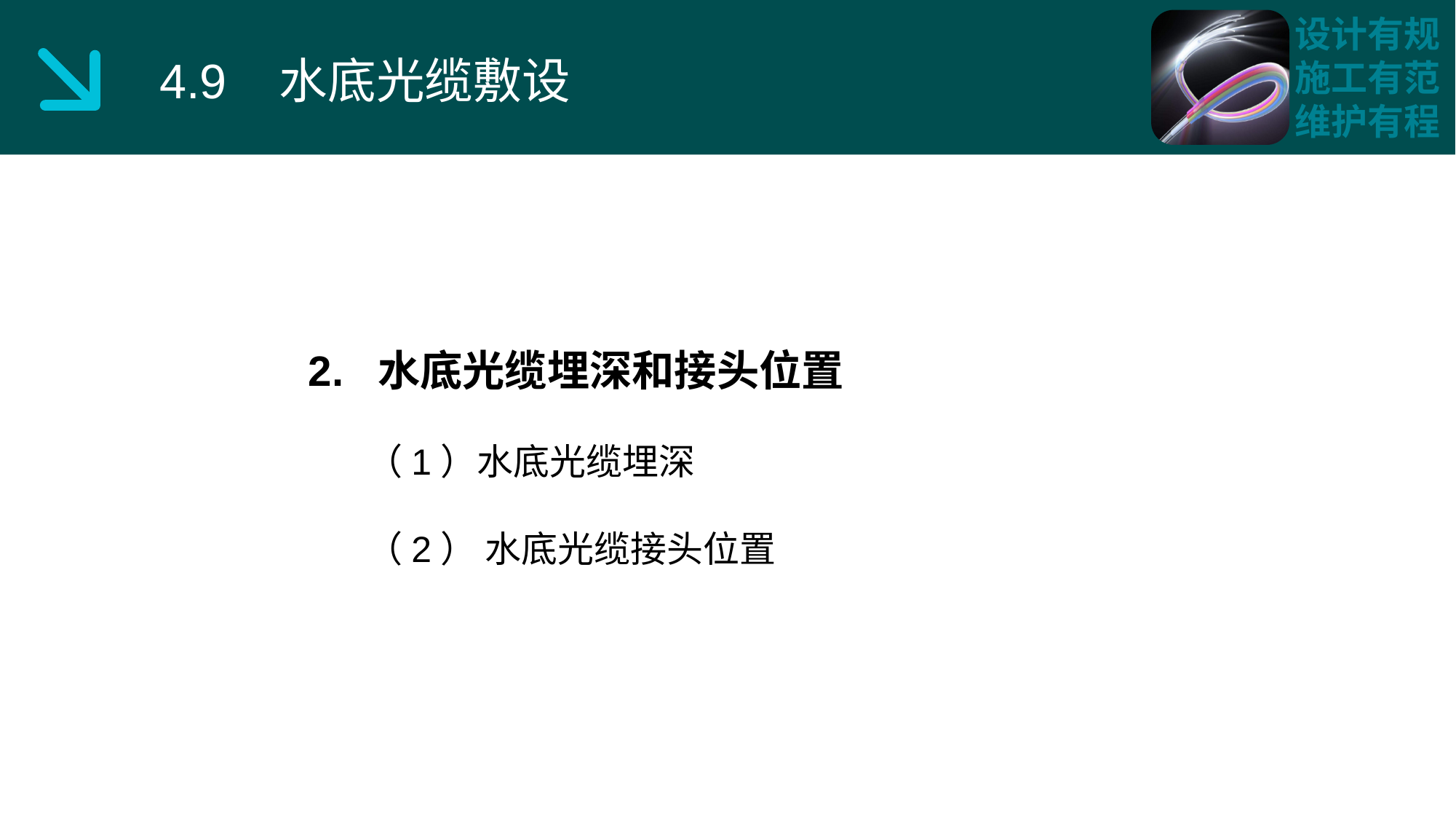

4.9   水底光缆敷设

2.  水底光缆埋深和接头位置

      （1）水底光缆埋深

      （2） 水底光缆接头位置